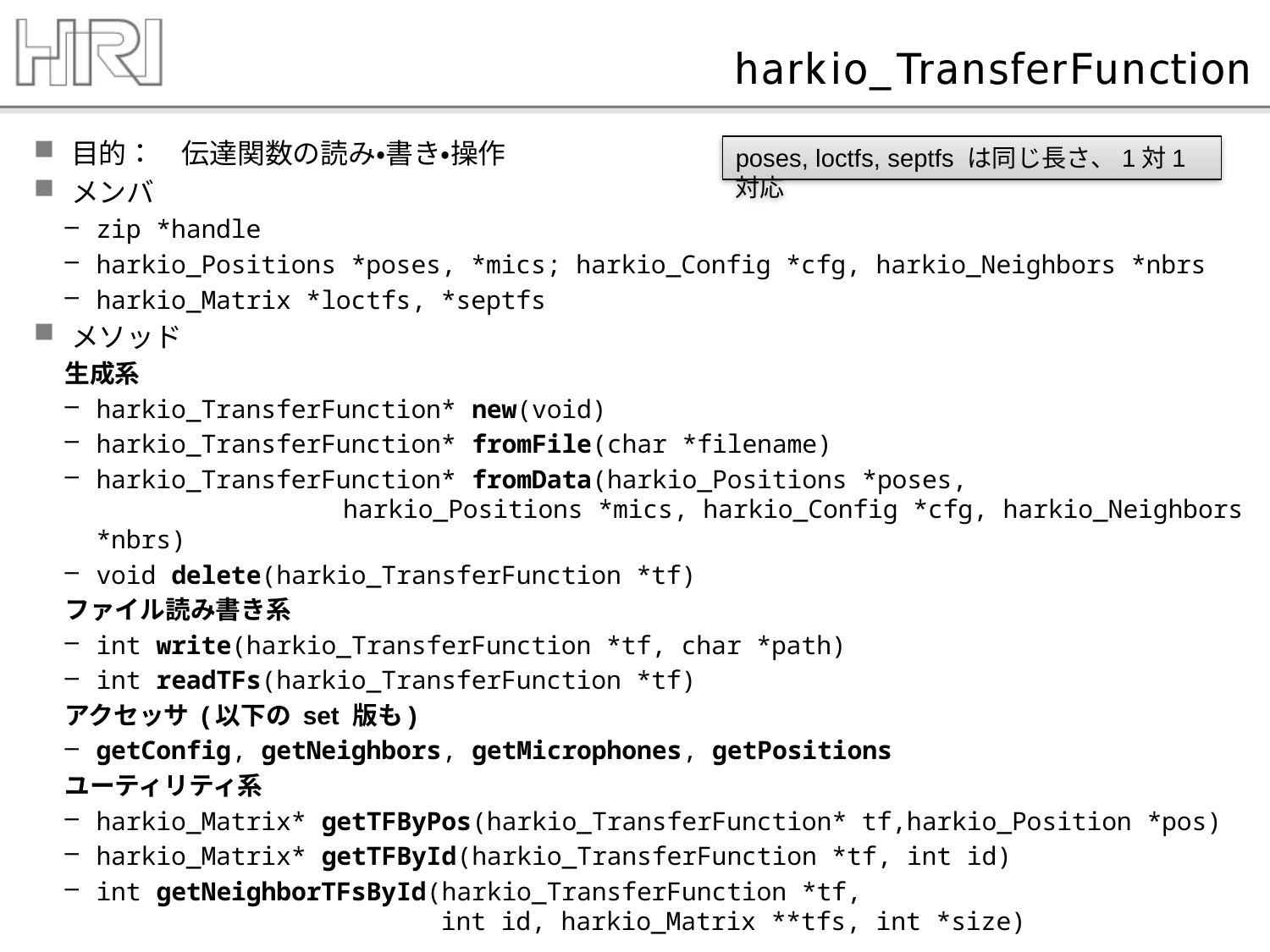

# harkio_TransferFunction
目的：　伝達関数の読み・書き・操作
メンバ
zip *handle
harkio_Positions *poses, *mics; harkio_Config *cfg, harkio_Neighbors *nbrs
harkio_Matrix *loctfs, *septfs
メソッド
生成系
harkio_TransferFunction* new(void)
harkio_TransferFunction* fromFile(char *filename)
harkio_TransferFunction* fromData(harkio_Positions *poses,
	        harkio_Positions *mics, harkio_Config *cfg, harkio_Neighbors *nbrs)
void delete(harkio_TransferFunction *tf)
ファイル読み書き系
int write(harkio_TransferFunction *tf, char *path)
int readTFs(harkio_TransferFunction *tf)
アクセッサ (以下の set 版も)
getConfig, getNeighbors, getMicrophones, getPositions
ユーティリティ系
harkio_Matrix* getTFByPos(harkio_TransferFunction* tf,harkio_Position *pos)
harkio_Matrix* getTFById(harkio_TransferFunction *tf, int id)
int getNeighborTFsById(harkio_TransferFunction *tf,
                       int id, harkio_Matrix **tfs, int *size)
poses, loctfs, septfs は同じ長さ、1対1対応